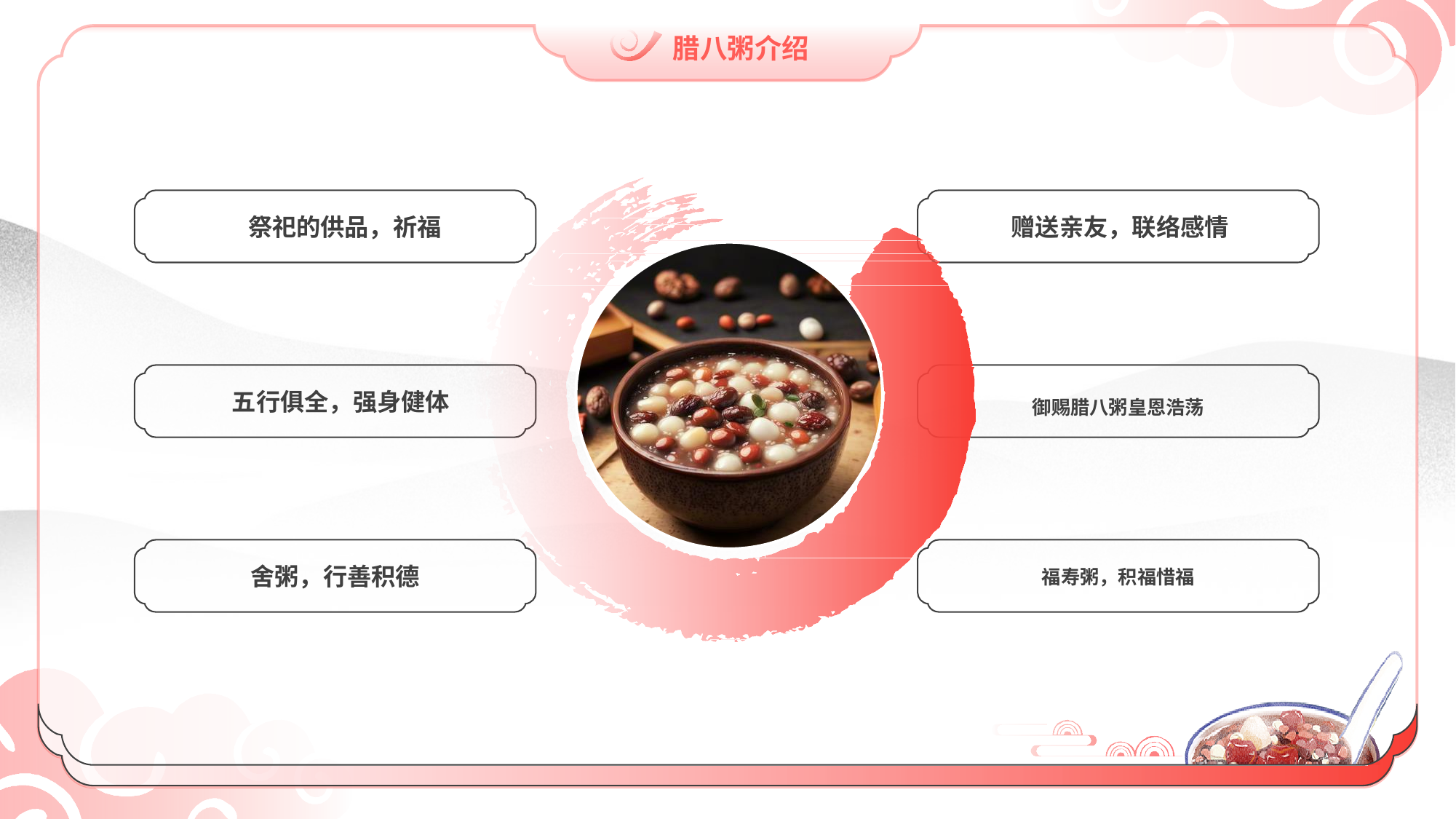

腊八粥介绍

祭祀的供品，祈福

赠送亲友，联络感情

五行俱全，强身健体

御赐腊八粥皇恩浩荡

舍粥，行善积德

福寿粥，积福惜福